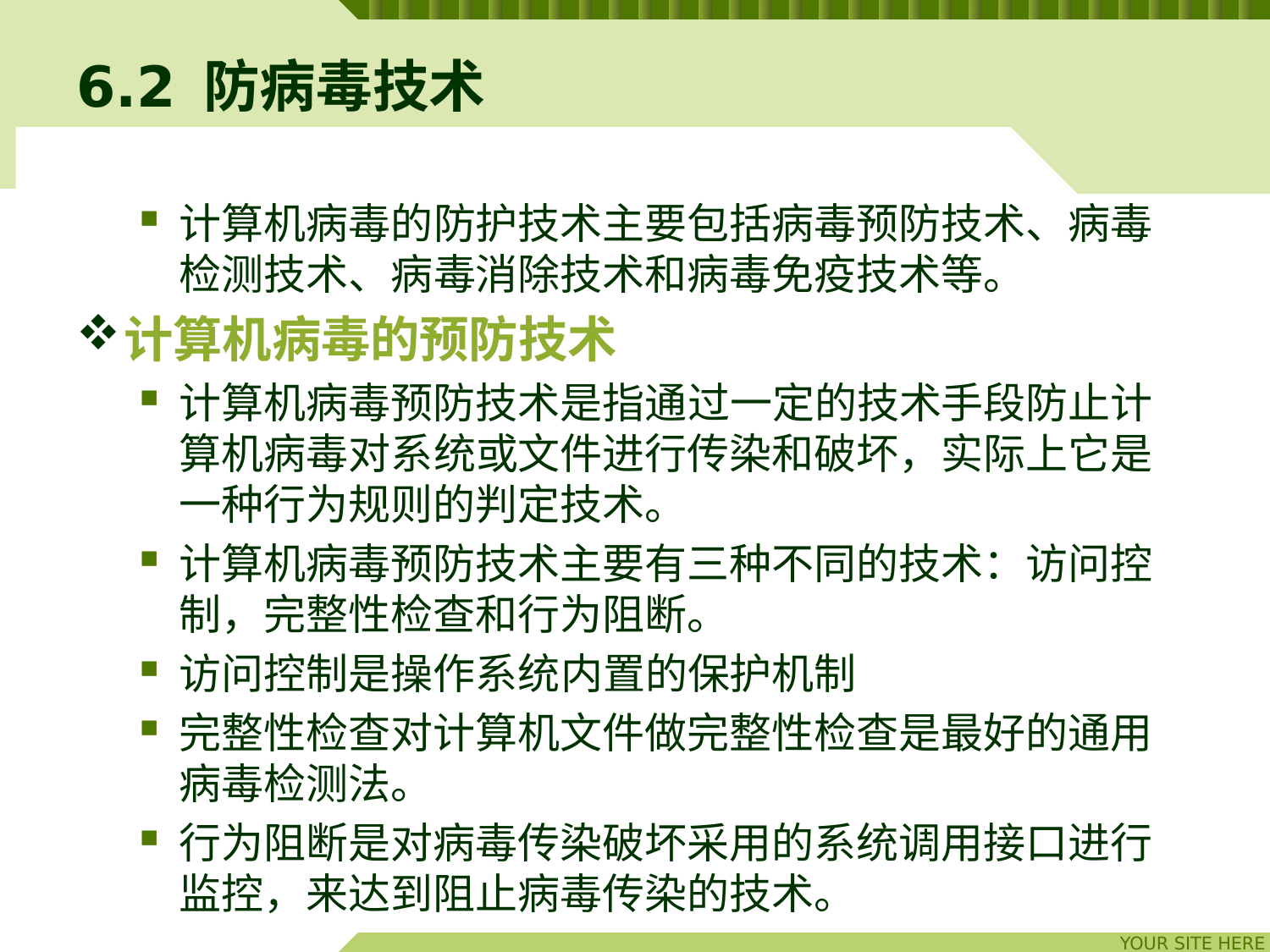

# 6.2	防病毒技术
计算机病毒的防护技术主要包括病毒预防技术、病毒检测技术、病毒消除技术和病毒免疫技术等。
计算机病毒的预防技术
计算机病毒预防技术是指通过一定的技术手段防止计算机病毒对系统或文件进行传染和破坏，实际上它是一种行为规则的判定技术。
计算机病毒预防技术主要有三种不同的技术：访问控制，完整性检查和行为阻断。
访问控制是操作系统内置的保护机制
完整性检查对计算机文件做完整性检查是最好的通用病毒检测法。
行为阻断是对病毒传染破坏采用的系统调用接口进行监控，来达到阻止病毒传染的技术。